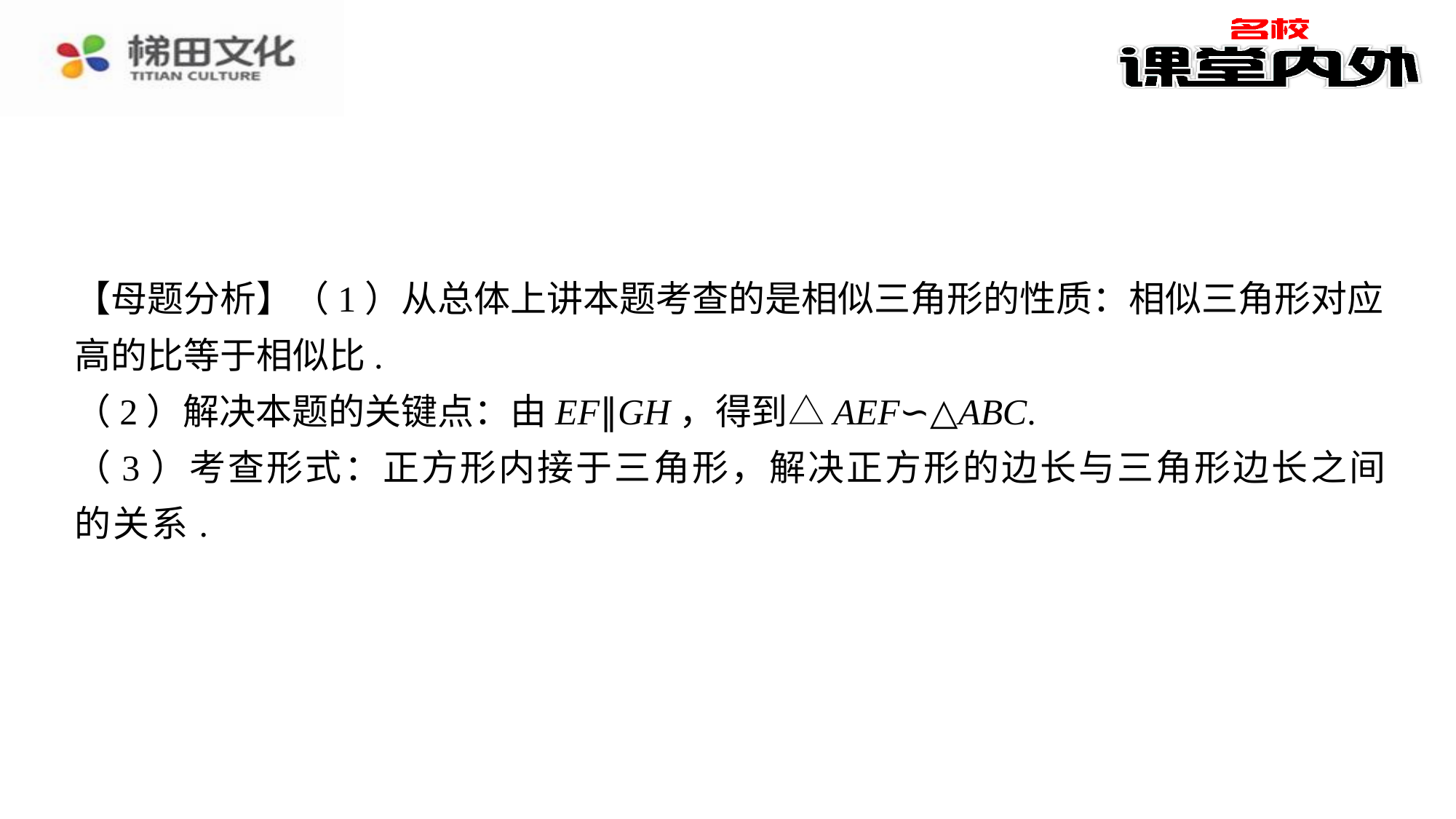

【母题分析】（1）从总体上讲本题考查的是相似三角形的性质：相似三角形对应高的比等于相似比.
（2）解决本题的关键点：由EF∥GH，得到△AEF∽△ABC.
（3）考查形式：正方形内接于三角形，解决正方形的边长与三角形边长之间的关系. 零件的边长是48mm.⁠